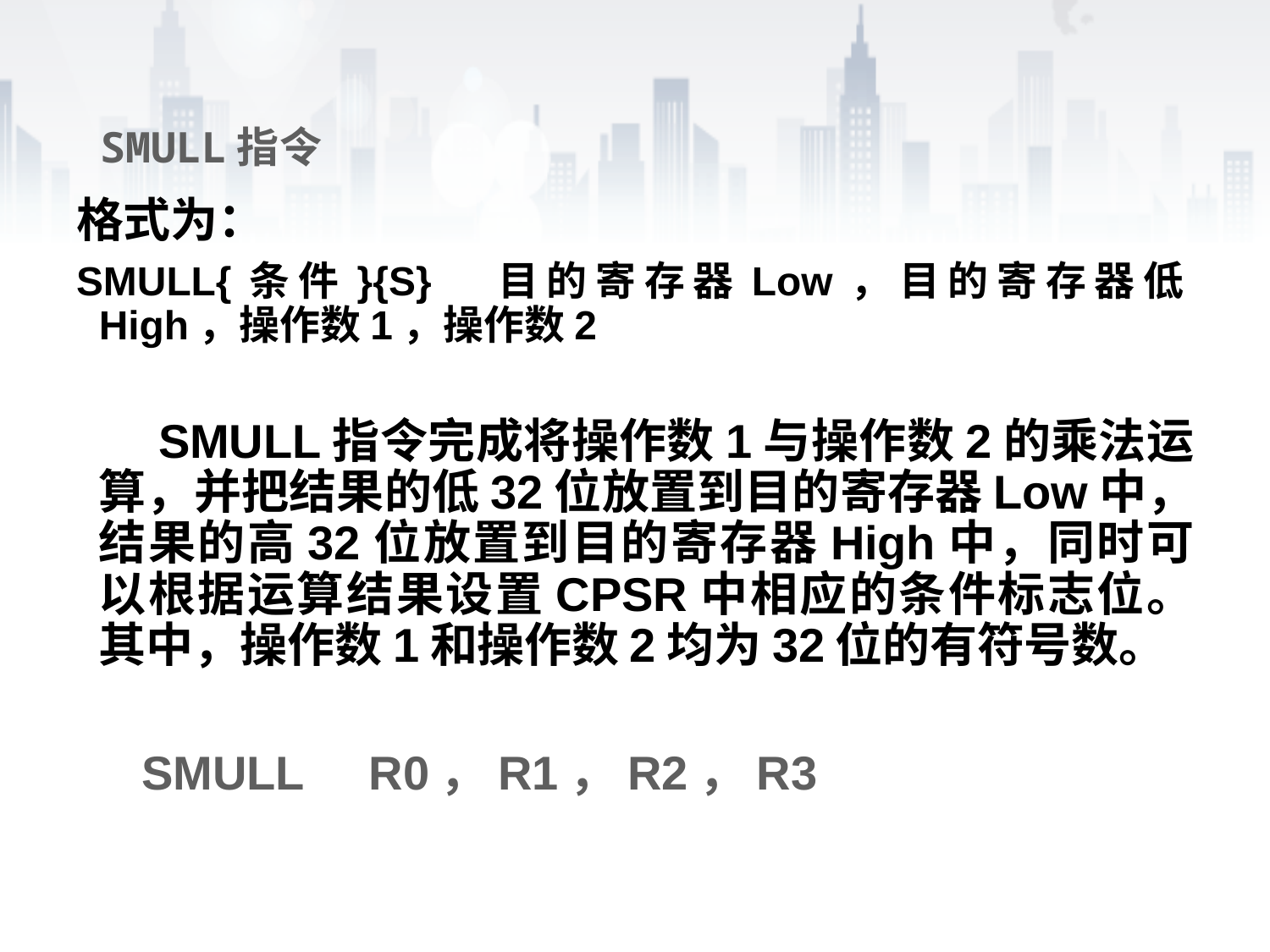

# SMULL指令
格式为：
SMULL{条件}{S}	目的寄存器Low，目的寄存器低High，操作数1，操作数2

      SMULL指令完成将操作数1与操作数2的乘法运算，并把结果的低32位放置到目的寄存器Low中，结果的高32位放置到目的寄存器High中，同时可以根据运算结果设置CPSR中相应的条件标志位。其中，操作数1和操作数2均为32位的有符号数。

     SMULL	  R0，R1，R2，R3